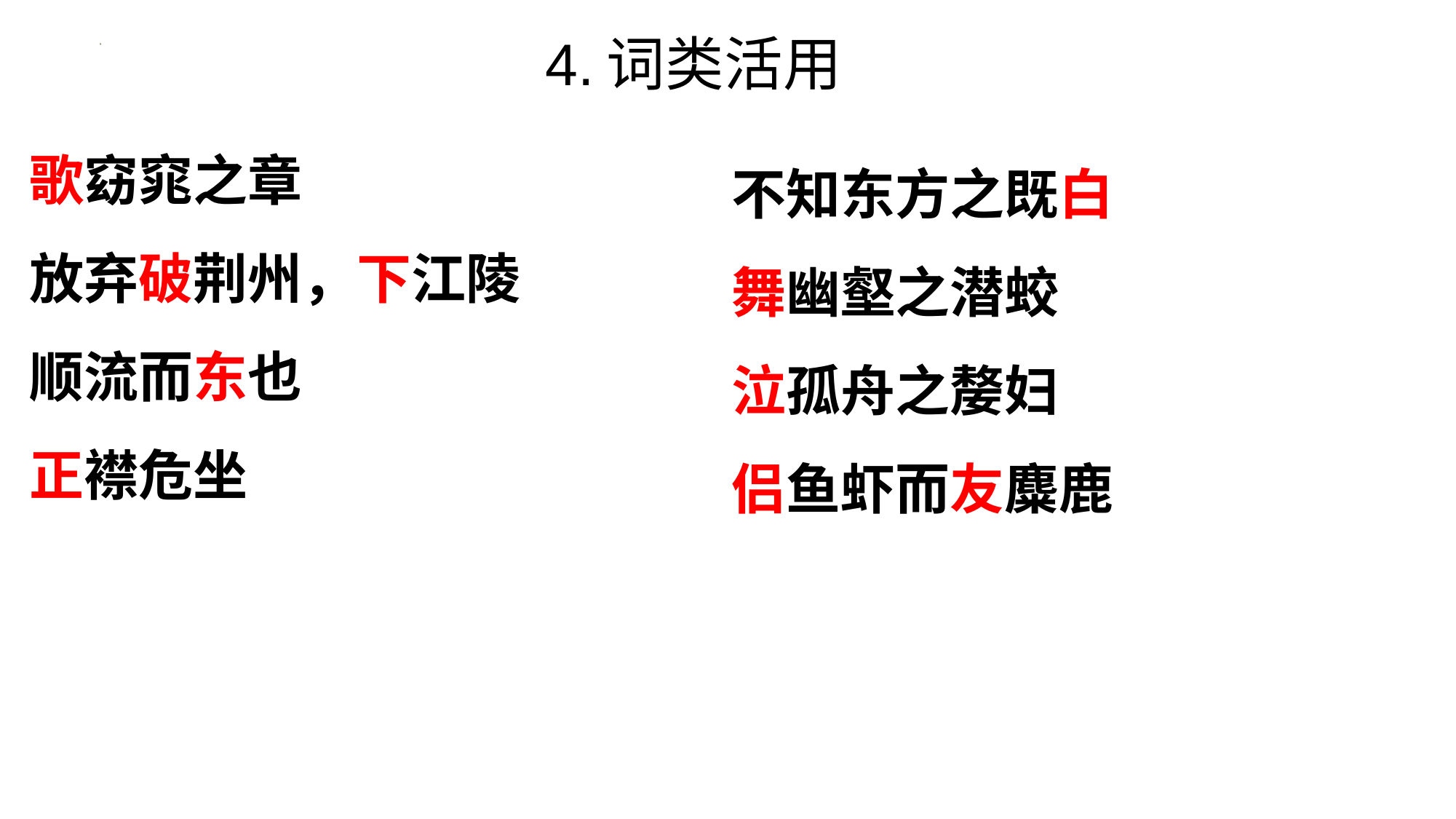

4.词类活用

歌窈窕之章
放弃破荆州，下江陵
顺流而东也
正襟危坐

不知东方之既白
舞幽壑之潜蛟
泣孤舟之嫠妇
侣鱼虾而友麋鹿